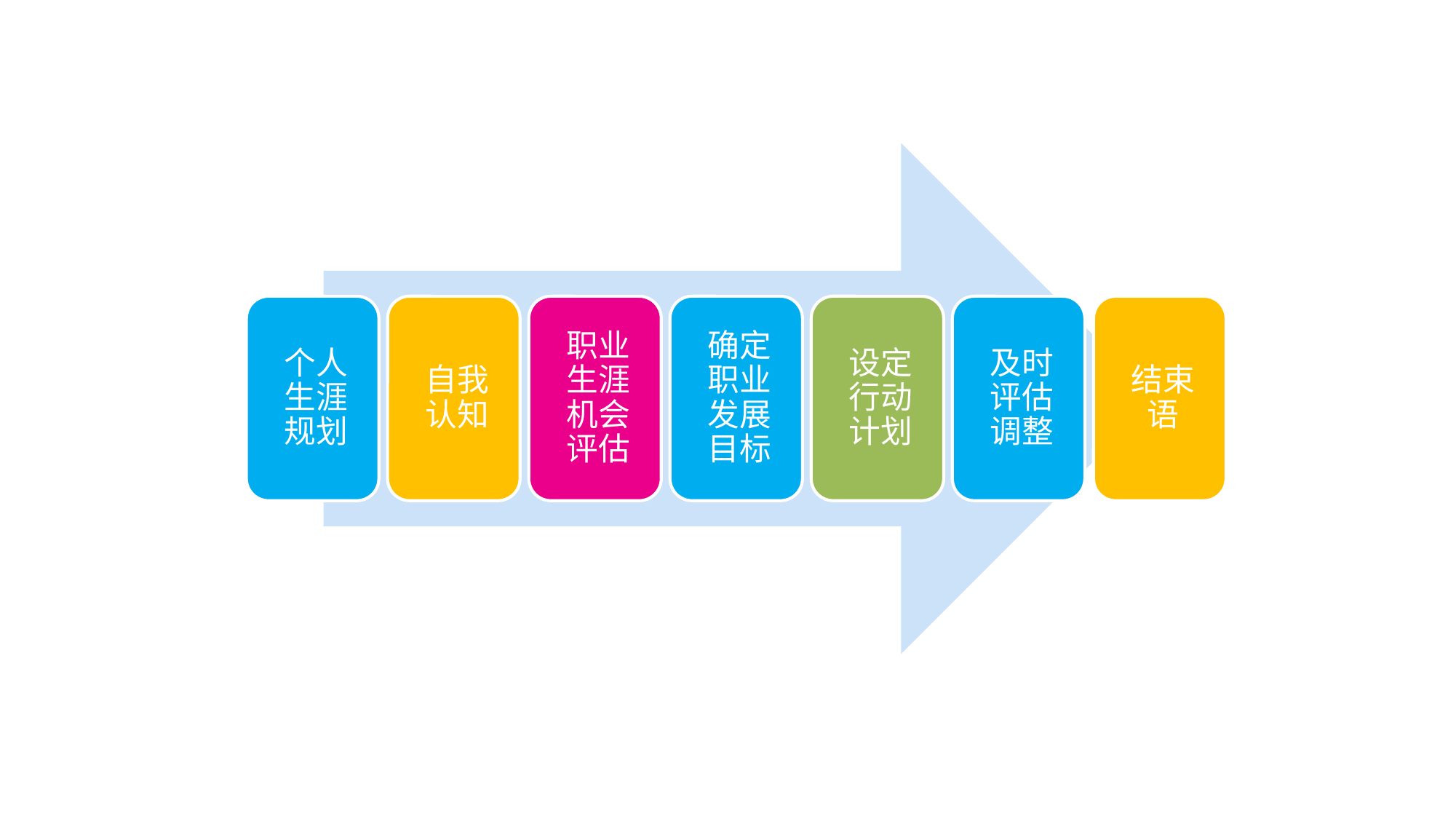

个人生涯规划
自我认知
职业生涯机会评估
确定职业发展目标
设定行动计划
及时评估调整
结束语